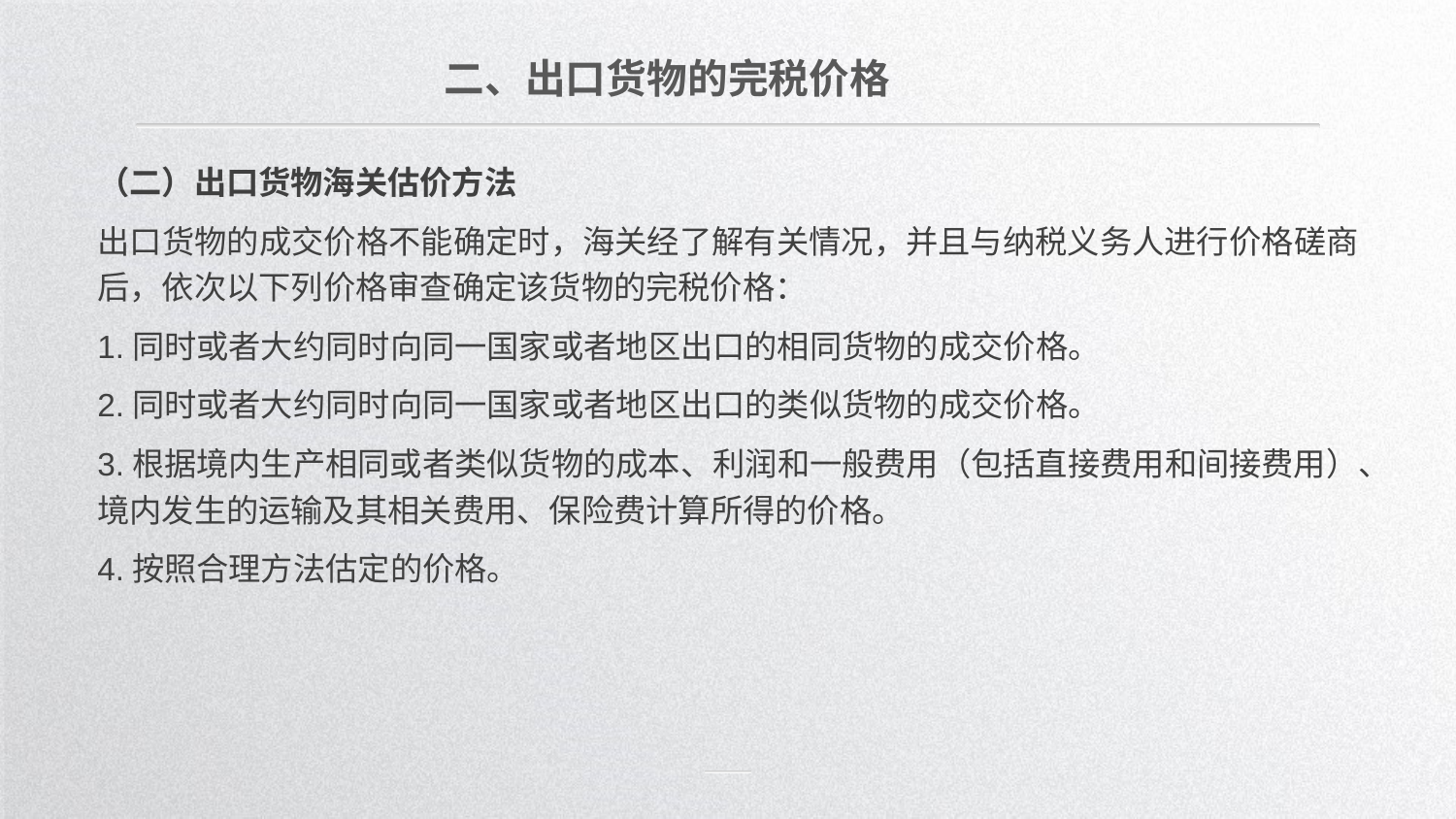

二、出口货物的完税价格
（二）出口货物海关估价方法
出口货物的成交价格不能确定时，海关经了解有关情况，并且与纳税义务人进行价格磋商后，依次以下列价格审查确定该货物的完税价格：
1.同时或者大约同时向同一国家或者地区出口的相同货物的成交价格。
2.同时或者大约同时向同一国家或者地区出口的类似货物的成交价格。
3.根据境内生产相同或者类似货物的成本、利润和一般费用（包括直接费用和间接费用）、境内发生的运输及其相关费用、保险费计算所得的价格。
4.按照合理方法估定的价格。